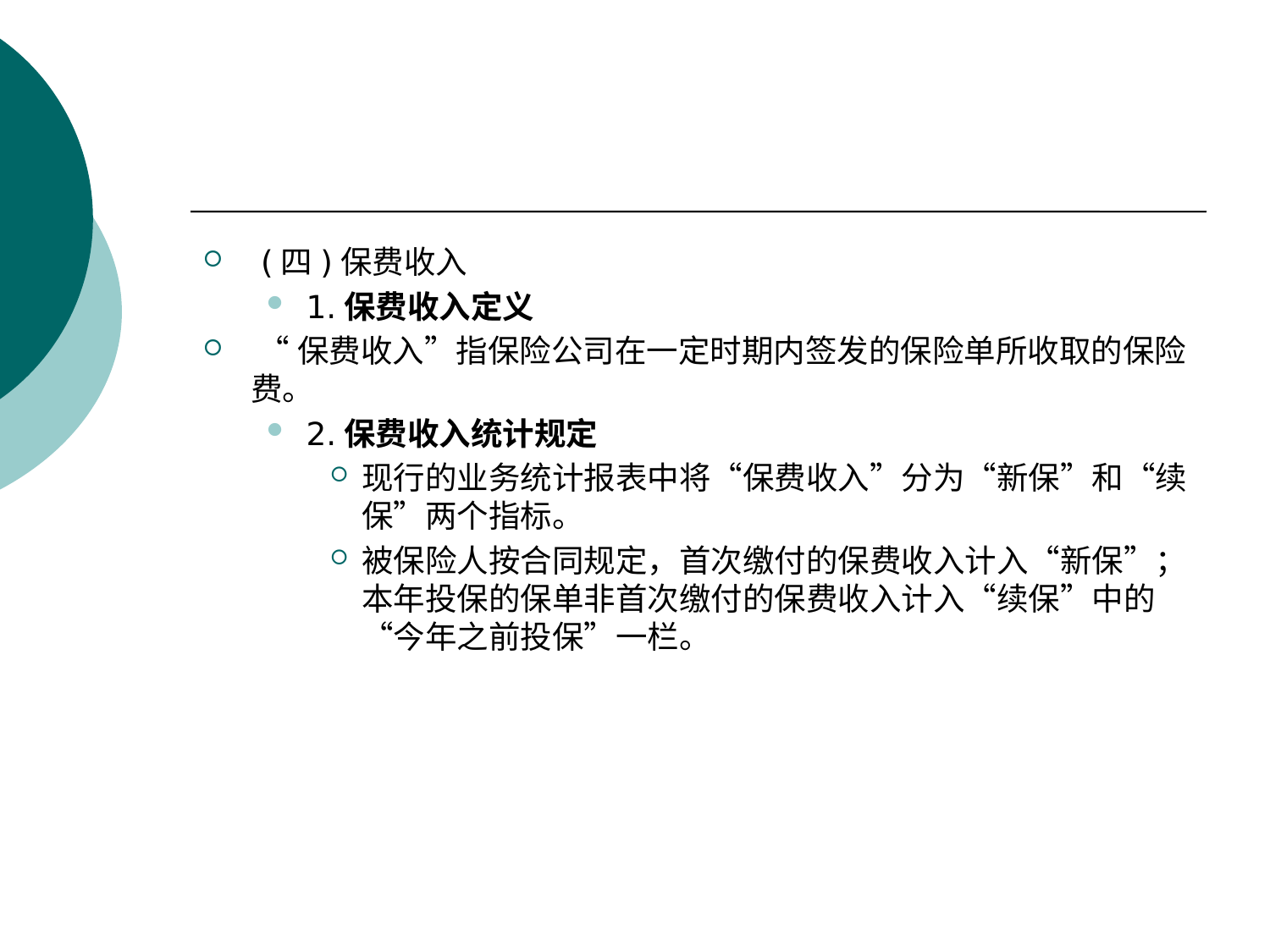

#
 (四)保费收入
1.保费收入定义
 “保费收入”指保险公司在一定时期内签发的保险单所收取的保险费。
2.保费收入统计规定
现行的业务统计报表中将“保费收入”分为“新保”和“续保”两个指标。
被保险人按合同规定，首次缴付的保费收入计入“新保”；本年投保的保单非首次缴付的保费收入计入“续保”中的“今年之前投保”一栏。